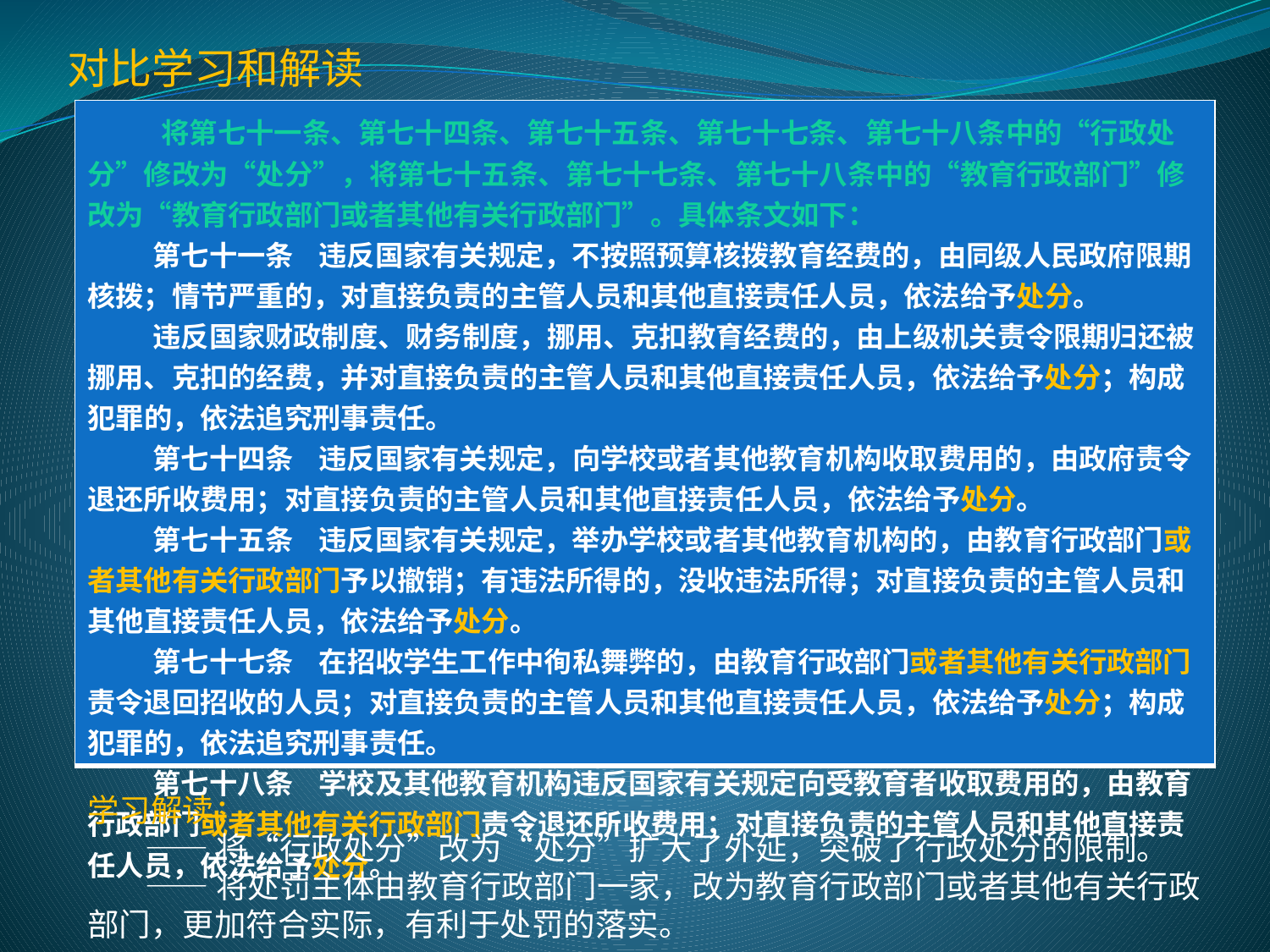

对比学习和解读
| 将第七十一条、第七十四条、第七十五条、第七十七条、第七十八条中的“行政处分”修改为“处分”，将第七十五条、第七十七条、第七十八条中的“教育行政部门”修改为“教育行政部门或者其他有关行政部门”。具体条文如下： 第七十一条 违反国家有关规定，不按照预算核拨教育经费的，由同级人民政府限期核拨；情节严重的，对直接负责的主管人员和其他直接责任人员，依法给予处分。 违反国家财政制度、财务制度，挪用、克扣教育经费的，由上级机关责令限期归还被挪用、克扣的经费，并对直接负责的主管人员和其他直接责任人员，依法给予处分；构成犯罪的，依法追究刑事责任。 第七十四条 违反国家有关规定，向学校或者其他教育机构收取费用的，由政府责令退还所收费用；对直接负责的主管人员和其他直接责任人员，依法给予处分。 第七十五条 违反国家有关规定，举办学校或者其他教育机构的，由教育行政部门或者其他有关行政部门予以撤销；有违法所得的，没收违法所得；对直接负责的主管人员和其他直接责任人员，依法给予处分。 第七十七条 在招收学生工作中徇私舞弊的，由教育行政部门或者其他有关行政部门责令退回招收的人员；对直接负责的主管人员和其他直接责任人员，依法给予处分；构成犯罪的，依法追究刑事责任。 第七十八条 学校及其他教育机构违反国家有关规定向受教育者收取费用的，由教育行政部门或者其他有关行政部门责令退还所收费用；对直接负责的主管人员和其他直接责任人员，依法给予处分。 |
| --- |

学习解读：
        ——将“行政处分”改为“处分”扩大了外延，突破了行政处分的限制。
        ——将处罚主体由教育行政部门一家，改为教育行政部门或者其他有关行政部门，更加符合实际，有利于处罚的落实。